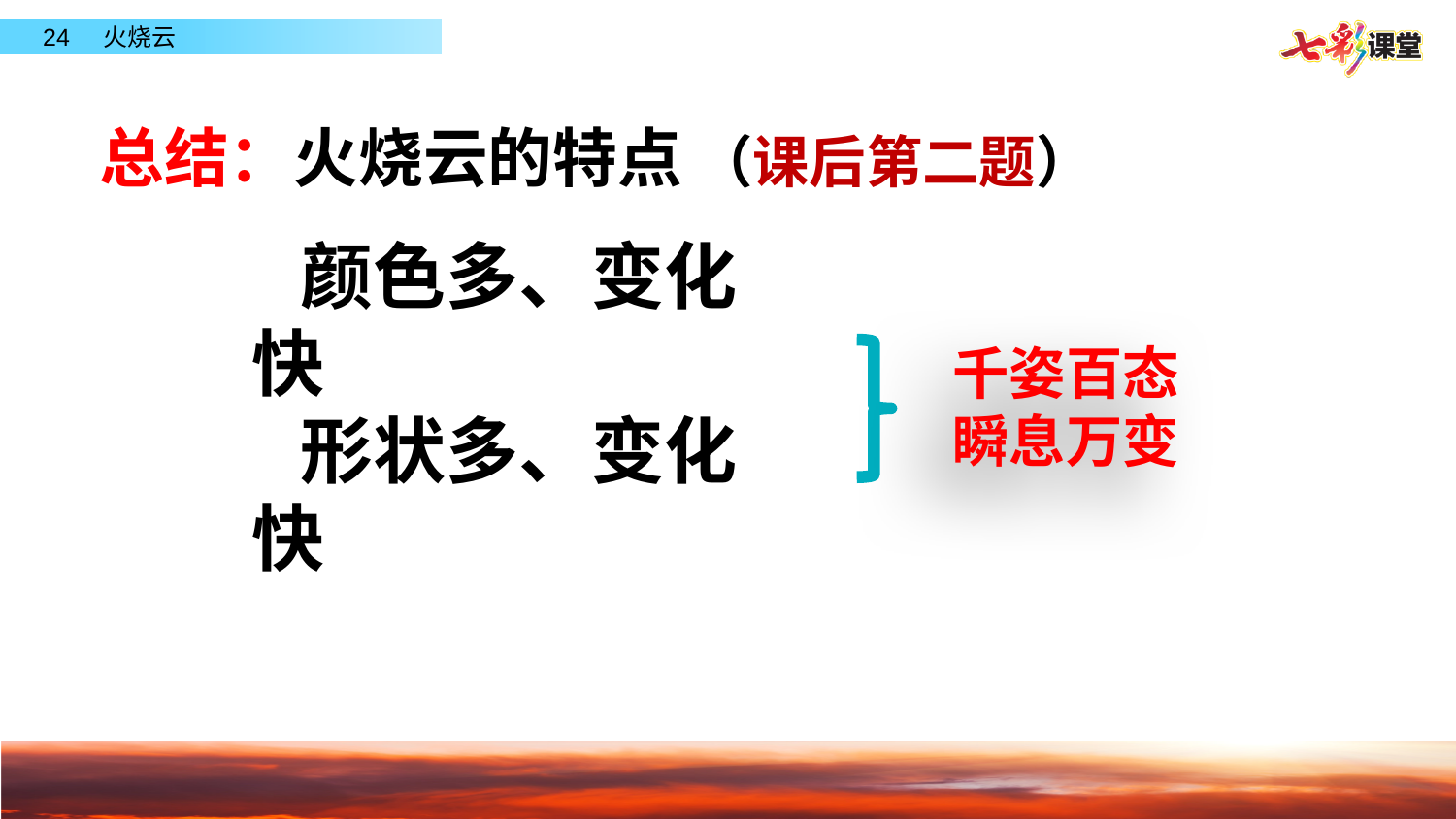

总结：火烧云的特点
（课后第二题）
颜色多、变化快
形状多、变化快
千姿百态瞬息万变